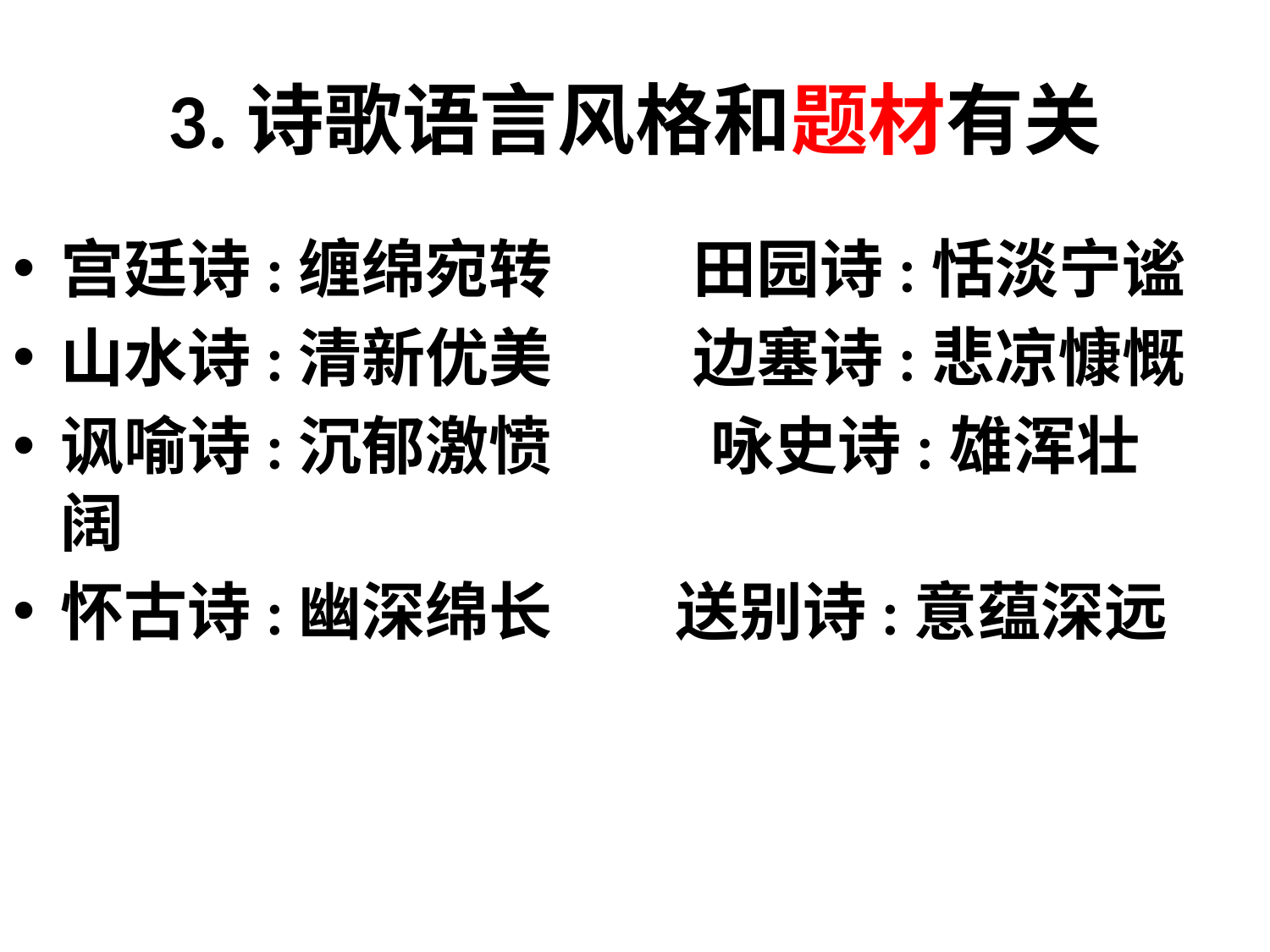

# 3.诗歌语言风格和题材有关
宫廷诗:缠绵宛转        田园诗:恬淡宁谧
山水诗:清新优美        边塞诗:悲凉慷慨
讽喻诗:沉郁激愤         咏史诗:雄浑壮阔
怀古诗:幽深绵长       送别诗:意蕴深远